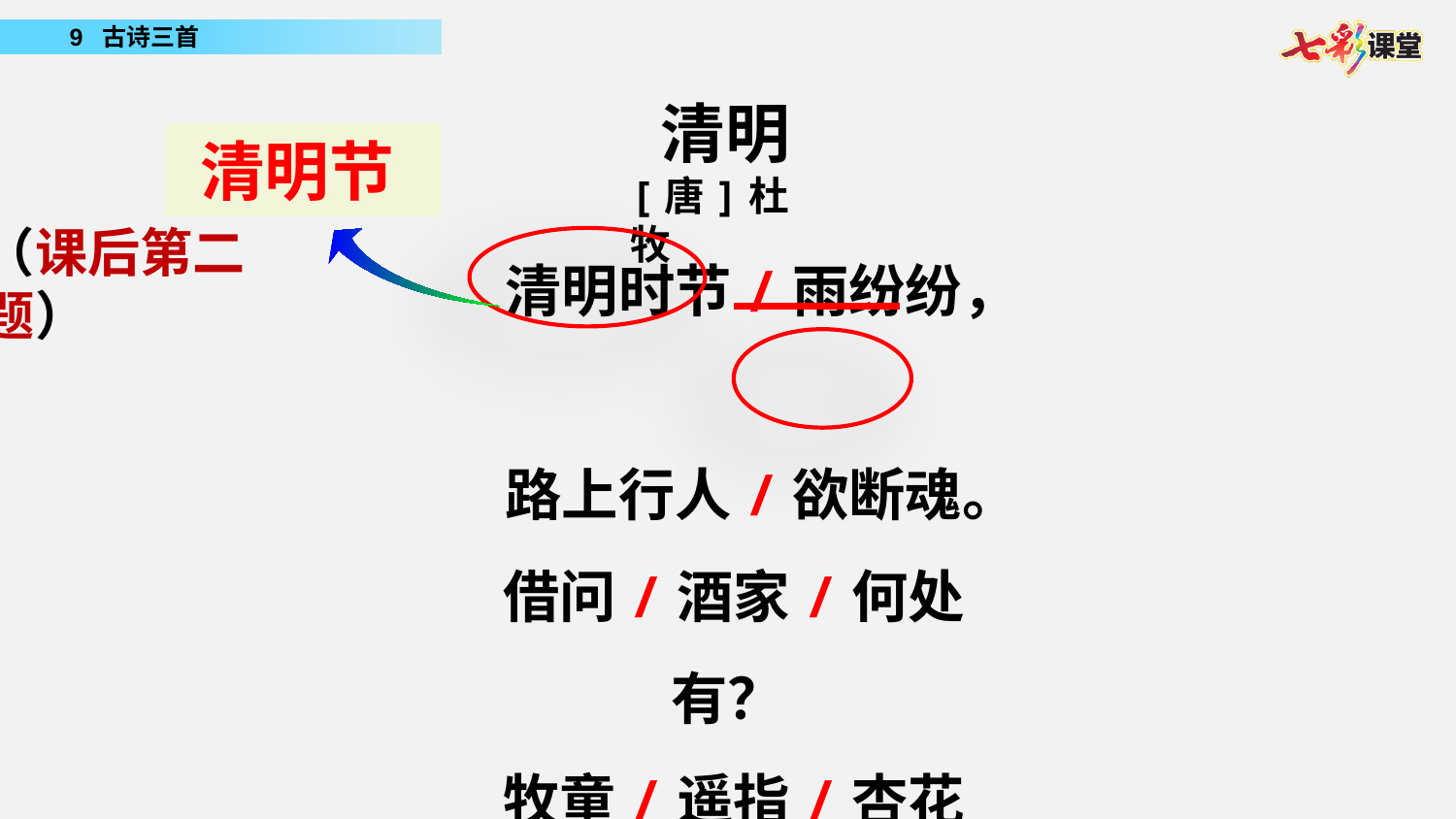

清明
[唐]杜牧
清明节

（课后第二题）
清明时节/雨纷纷，
路上行人/欲断魂。
借问/酒家/何处有？
牧童/遥指/杏花村。